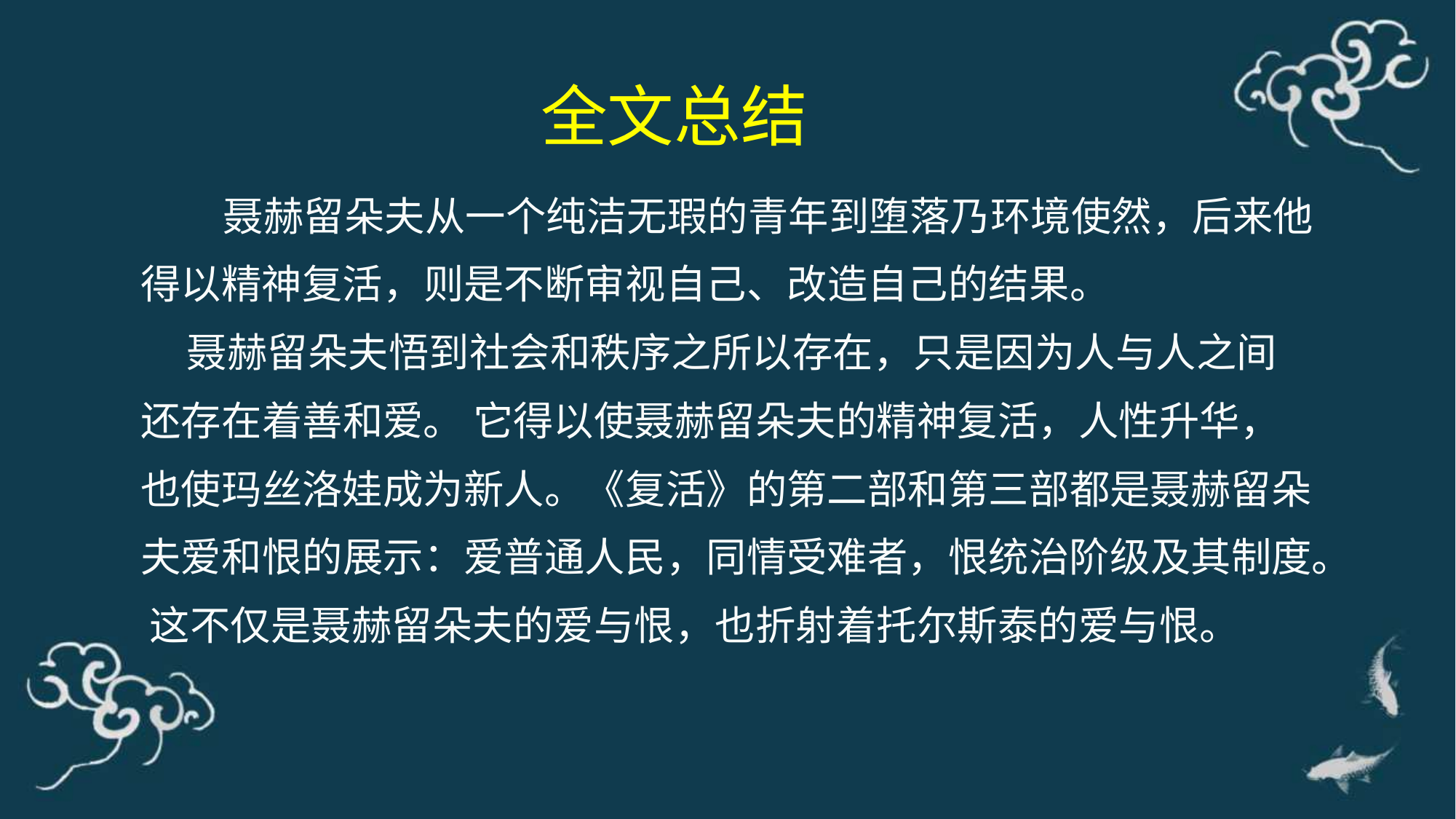

全文总结
        聂赫留朵夫从一个纯洁无瑕的青年到堕落乃环境使然，后来他得以精神复活，则是不断审视自己、改造自己的结果。
    聂赫留朵夫悟到社会和秩序之所以存在，只是因为人与人之间还存在着善和爱。 它得以使聂赫留朵夫的精神复活，人性升华，也使玛丝洛娃成为新人。《复活》的第二部和第三部都是聂赫留朵夫爱和恨的展示：爱普通人民，同情受难者，恨统治阶级及其制度。 这不仅是聂赫留朵夫的爱与恨，也折射着托尔斯泰的爱与恨。